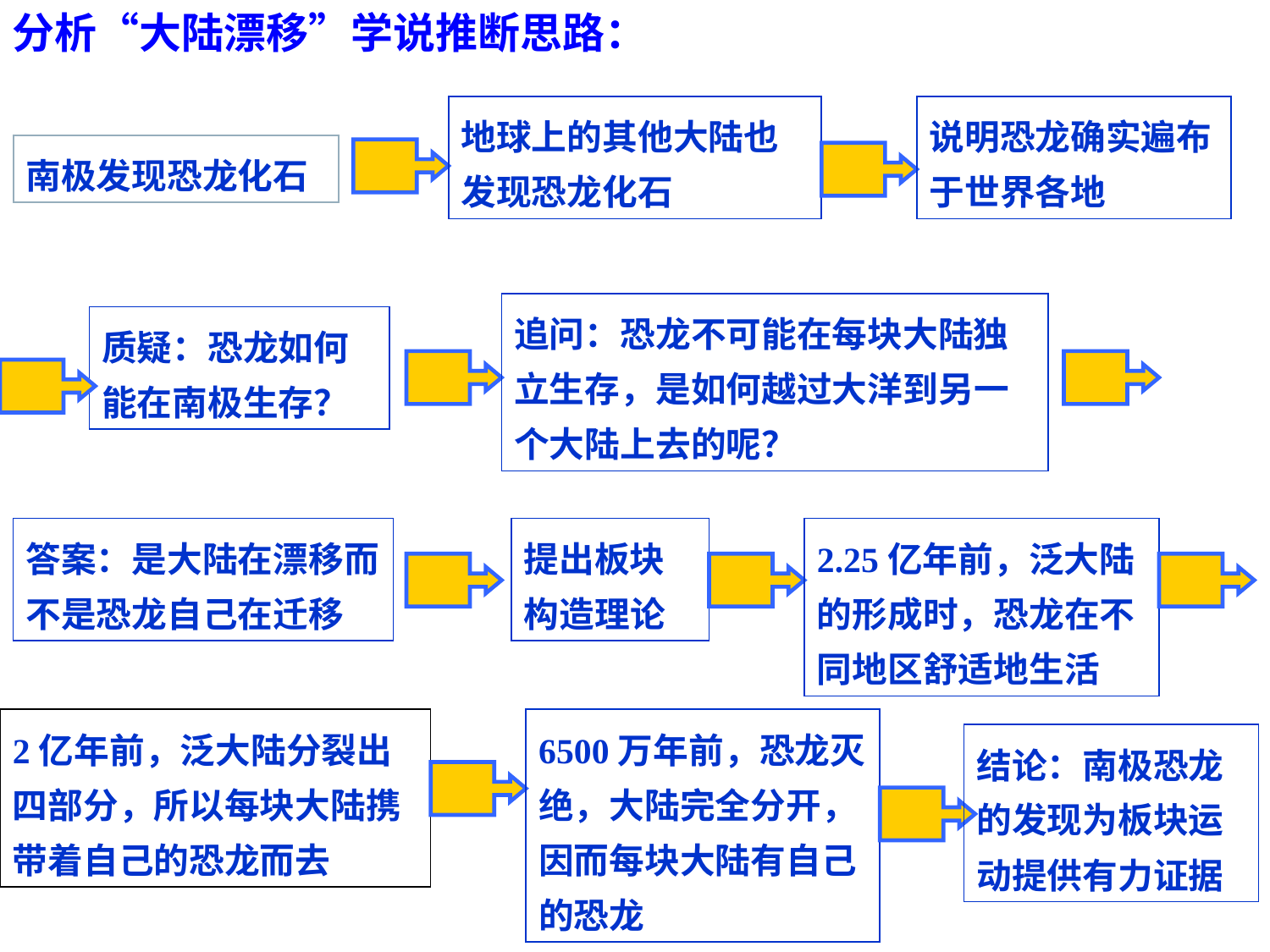

分析“大陆漂移”学说推断思路：
地球上的其他大陆也发现恐龙化石
说明恐龙确实遍布于世界各地
南极发现恐龙化石

追问：恐龙不可能在每块大陆独立生存，是如何越过大洋到另一个大陆上去的呢？
质疑：恐龙如何能在南极生存？

答案：是大陆在漂移而不是恐龙自己在迁移
提出板块构造理论
2.25亿年前，泛大陆的形成时，恐龙在不同地区舒适地生活

2亿年前，泛大陆分裂出四部分，所以每块大陆携带着自己的恐龙而去
6500万年前，恐龙灭绝，大陆完全分开，因而每块大陆有自己的恐龙
结论：南极恐龙的发现为板块运动提供有力证据